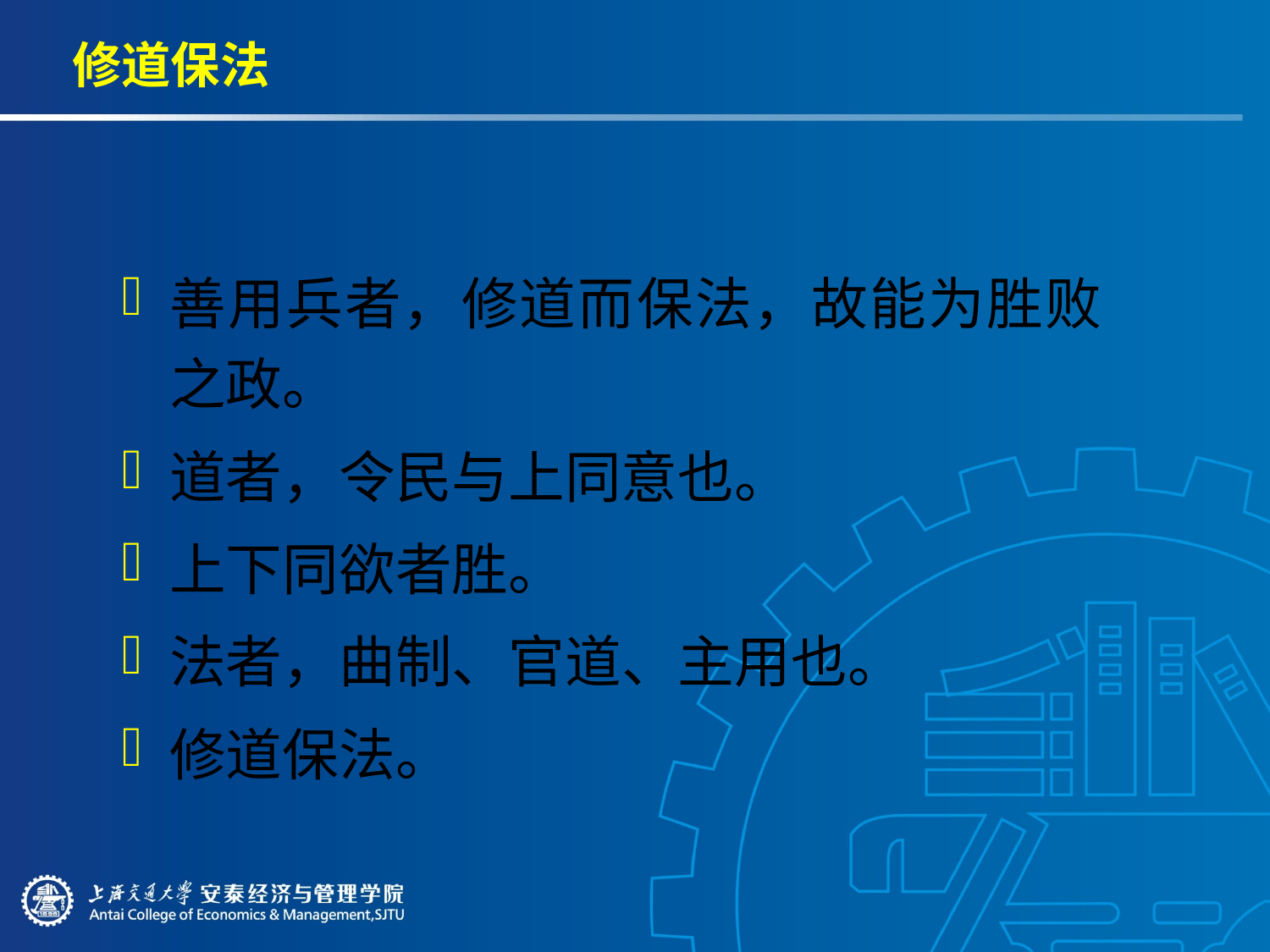

# 修道保法
善用兵者，修道而保法，故能为胜败之政。
道者，令民与上同意也。
上下同欲者胜。
法者，曲制、官道、主用也。
修道保法。